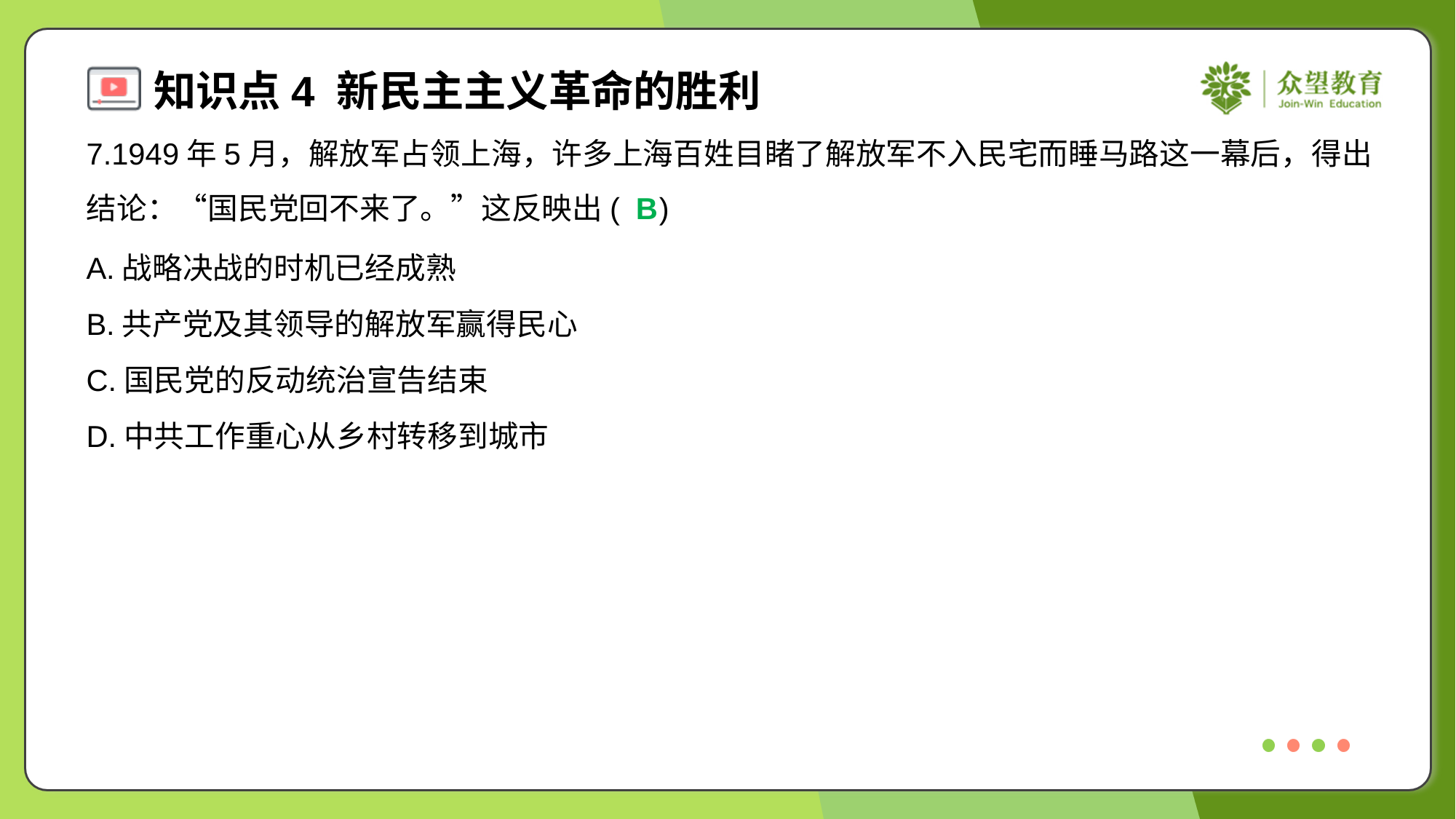

7.1949年5月，解放军占领上海，许多上海百姓目睹了解放军不入民宅而睡马路这一幕后，得出
结论：“国民党回不来了。”这反映出(     )
B
A.战略决战的时机已经成熟
B.共产党及其领导的解放军赢得民心
C.国民党的反动统治宣告结束
D.中共工作重心从乡村转移到城市